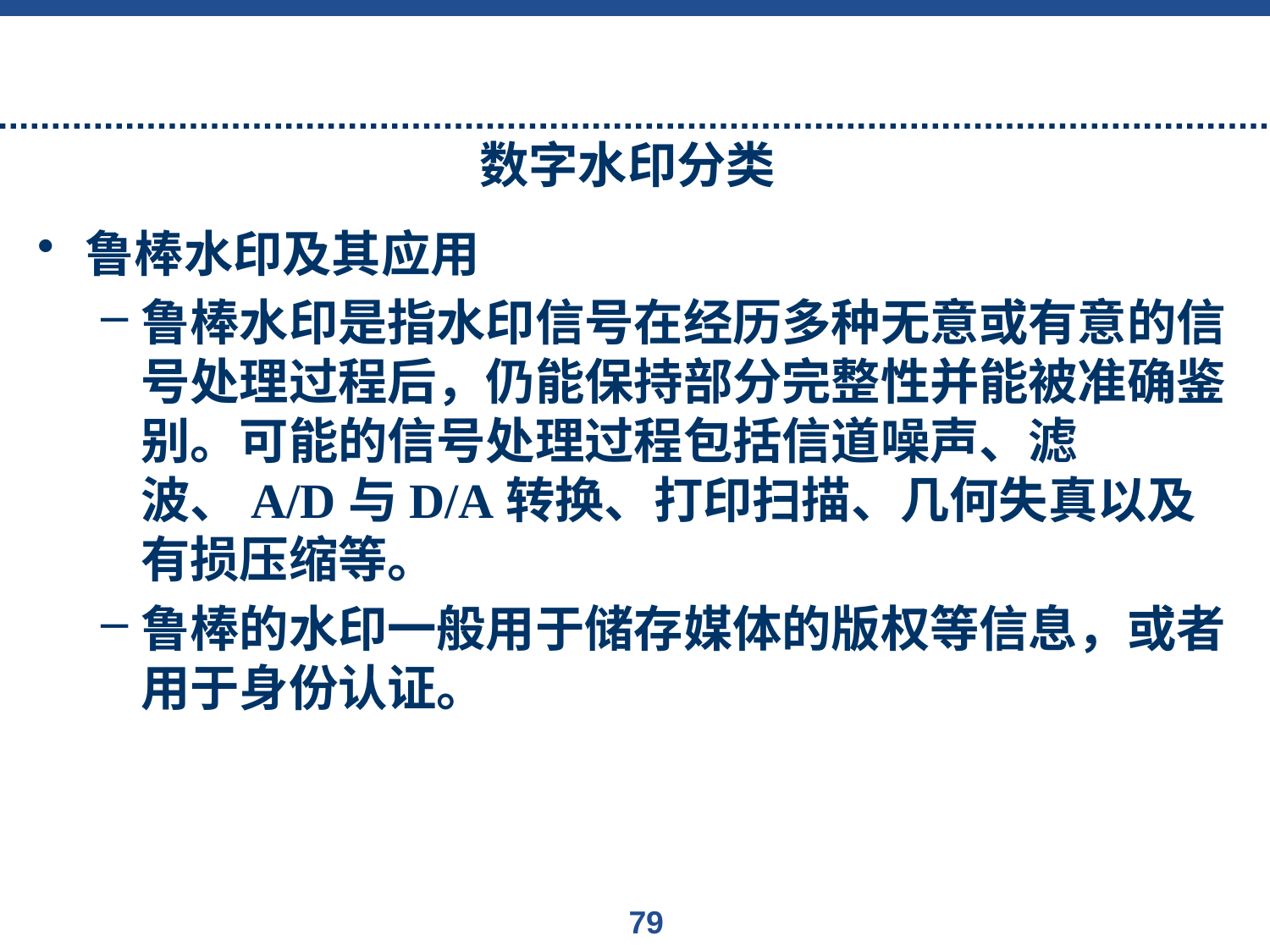

# 数字水印分类
鲁棒水印及其应用
鲁棒水印是指水印信号在经历多种无意或有意的信号处理过程后，仍能保持部分完整性并能被准确鉴别。可能的信号处理过程包括信道噪声、滤波、A/D与D/A转换、打印扫描、几何失真以及有损压缩等。
鲁棒的水印一般用于储存媒体的版权等信息，或者用于身份认证。
79